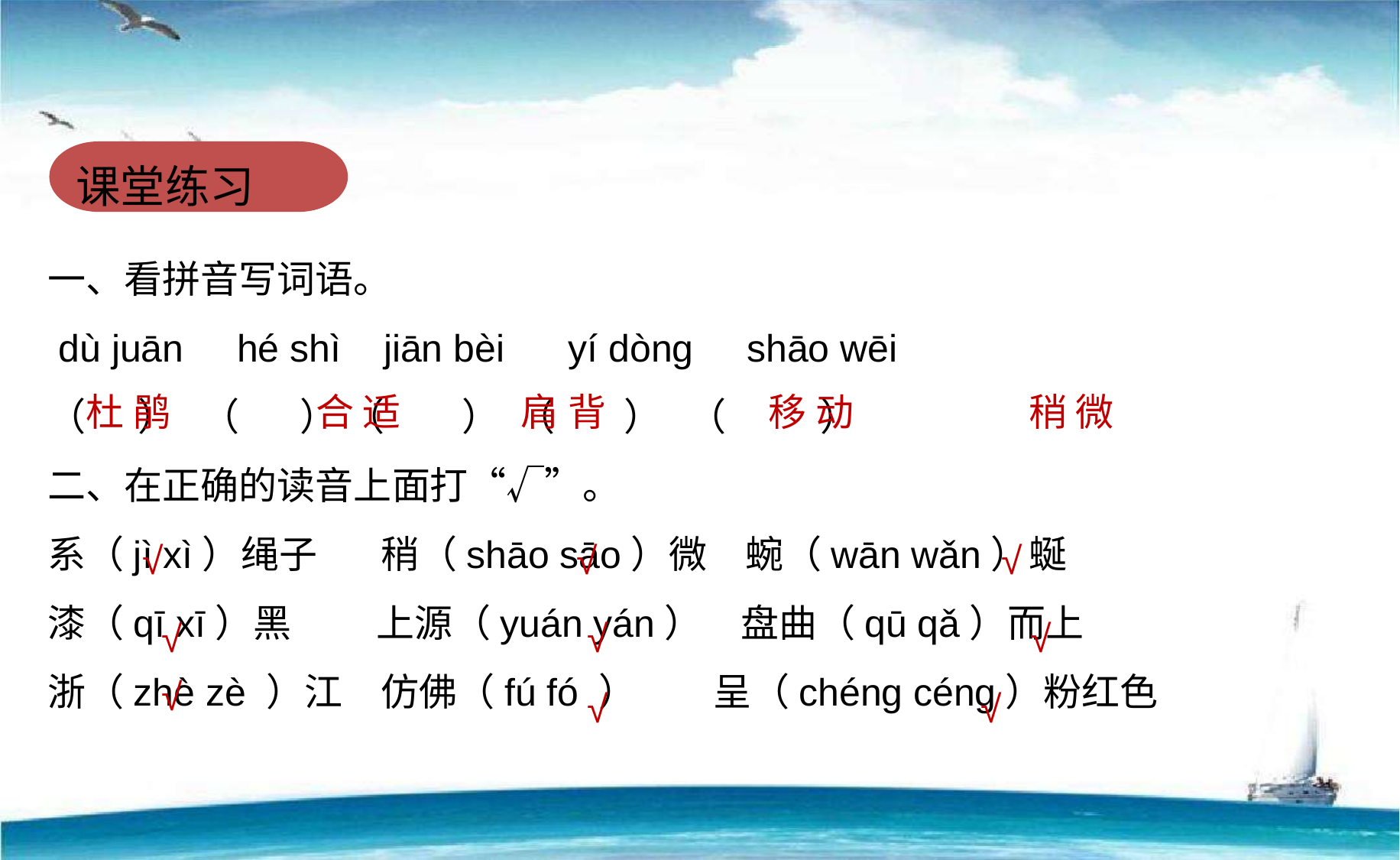

课堂练习
一、看拼音写词语。
 dù juān     hé shì    jiān bèi      yí dònɡ     shāo wēi
（      ）   （       ） （         ）  （        ）   （           ）
二、在正确的读音上面打“√”。
系（jì xì）绳子　   稍（shāo sāo）微　蜿（wān wǎn）蜒
漆（qī xī）黑　　 上源（yuán yán）　盘曲（qū qǎ）而上
浙（zhè zè ）江　仿佛（fú fó ）　　呈（chéng céng）粉红色
杜 鹃
合 适
肩 背
移 动
稍 微
√
√
√
√
√
√
√
√
√